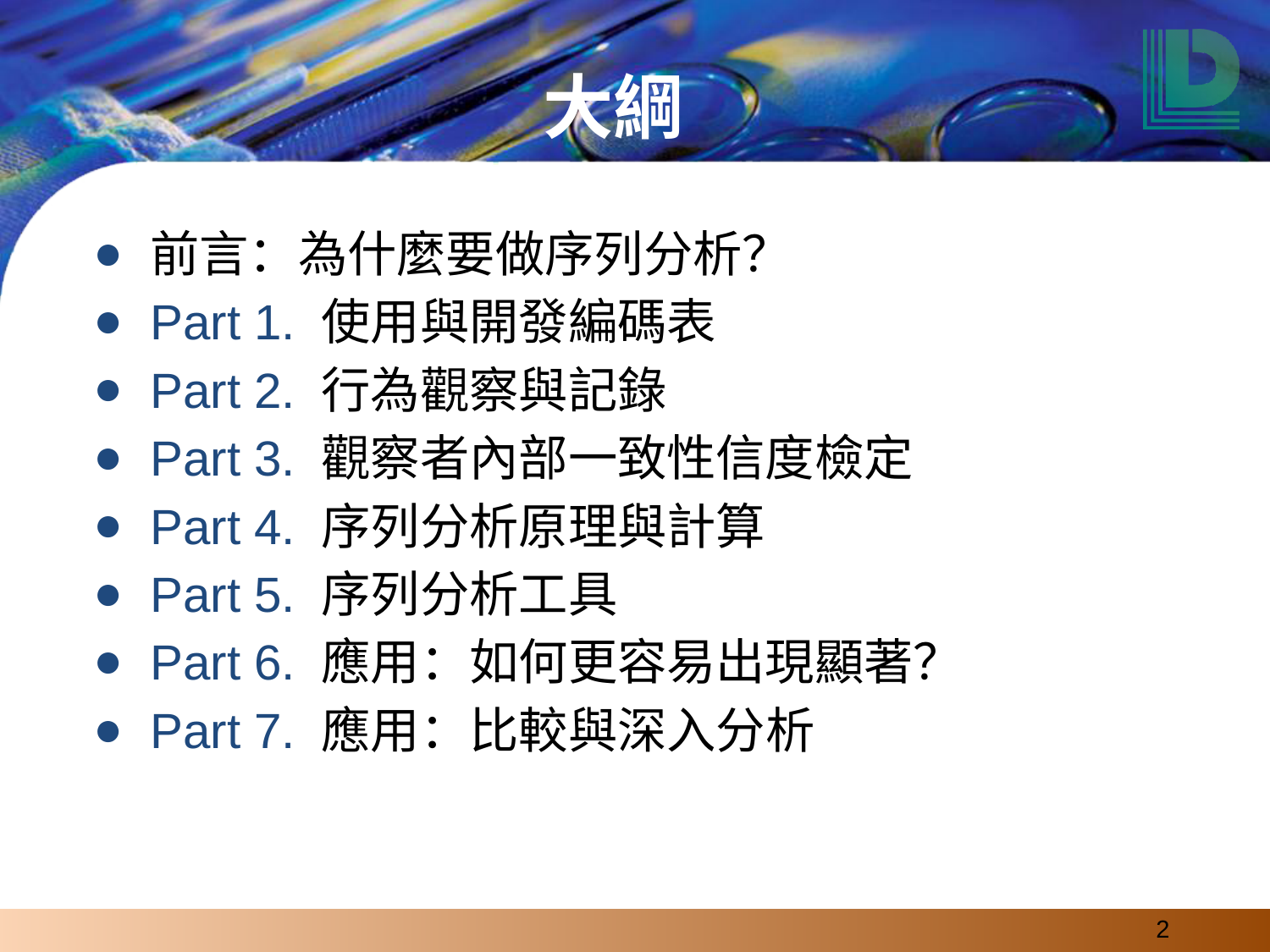

# 大綱
前言：為什麼要做序列分析？
Part 1. 使用與開發編碼表
Part 2. 行為觀察與記錄
Part 3. 觀察者內部一致性信度檢定
Part 4. 序列分析原理與計算
Part 5. 序列分析工具
Part 6. 應用：如何更容易出現顯著？
Part 7. 應用：比較與深入分析
2